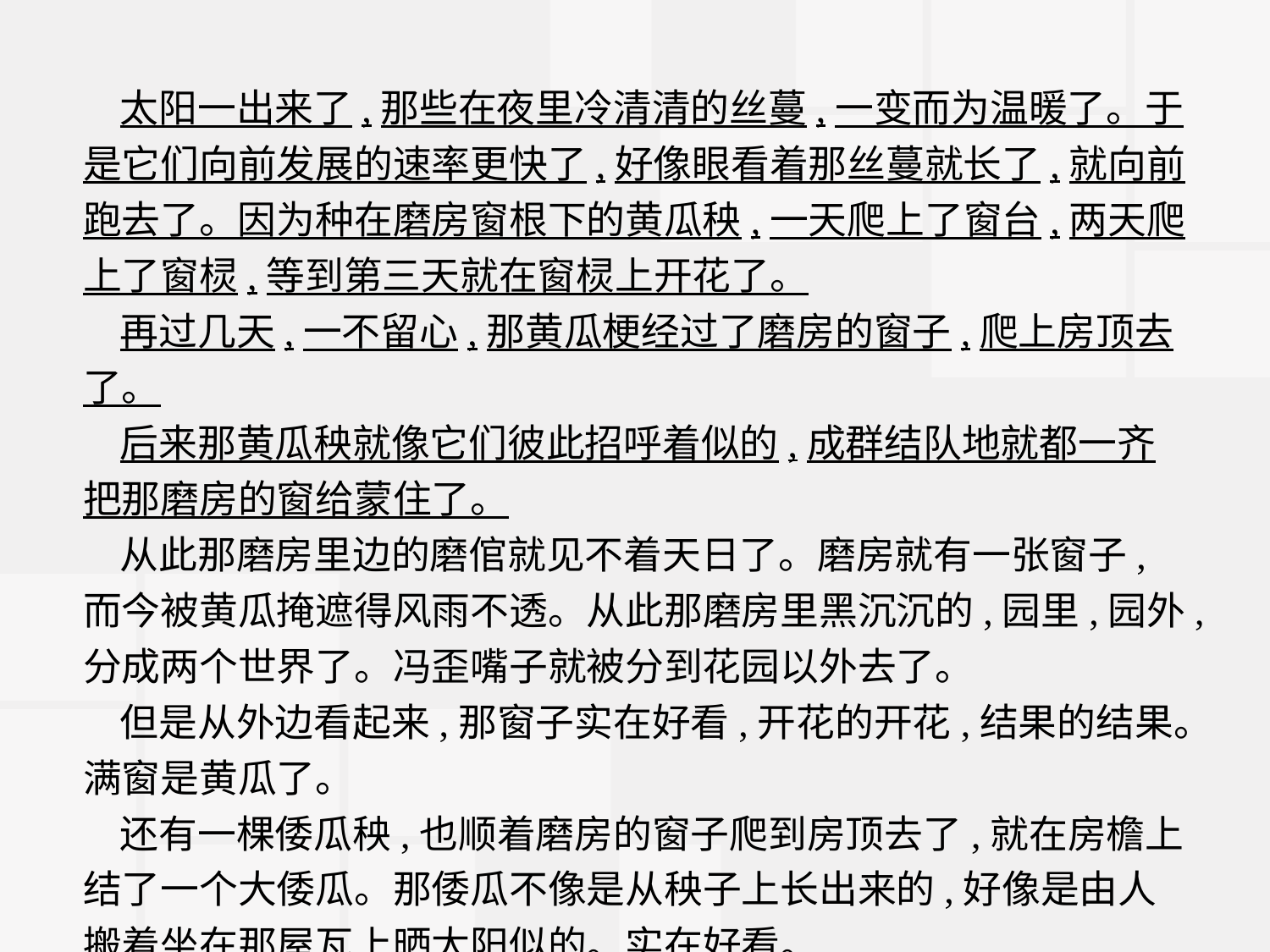

太阳一出来了,那些在夜里冷清清的丝蔓,一变而为温暖了。于是它们向前发展的速率更快了,好像眼看着那丝蔓就长了,就向前跑去了。因为种在磨房窗根下的黄瓜秧,一天爬上了窗台,两天爬上了窗棂,等到第三天就在窗棂上开花了。
再过几天,一不留心,那黄瓜梗经过了磨房的窗子,爬上房顶去了。
后来那黄瓜秧就像它们彼此招呼着似的,成群结队地就都一齐把那磨房的窗给蒙住了。
从此那磨房里边的磨倌就见不着天日了。磨房就有一张窗子,而今被黄瓜掩遮得风雨不透。从此那磨房里黑沉沉的,园里,园外,分成两个世界了。冯歪嘴子就被分到花园以外去了。
但是从外边看起来,那窗子实在好看,开花的开花,结果的结果。满窗是黄瓜了。
还有一棵倭瓜秧,也顺着磨房的窗子爬到房顶去了,就在房檐上结了一个大倭瓜。那倭瓜不像是从秧子上长出来的,好像是由人搬着坐在那屋瓦上晒太阳似的。实在好看。